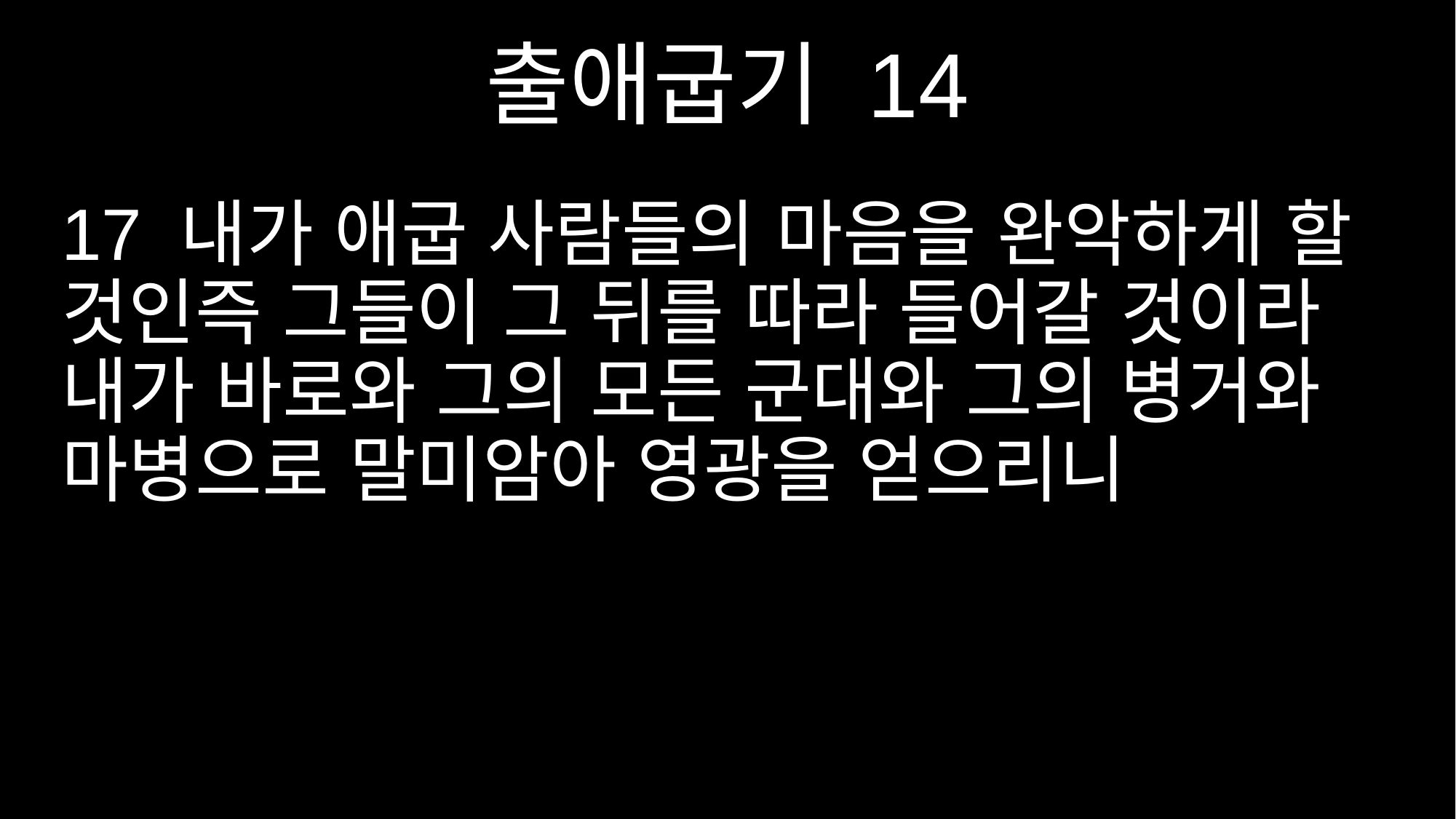

출애굽기 14
17 내가 애굽 사람들의 마음을 완악하게 할 것인즉 그들이 그 뒤를 따라 들어갈 것이라 내가 바로와 그의 모든 군대와 그의 병거와 마병으로 말미암아 영광을 얻으리니